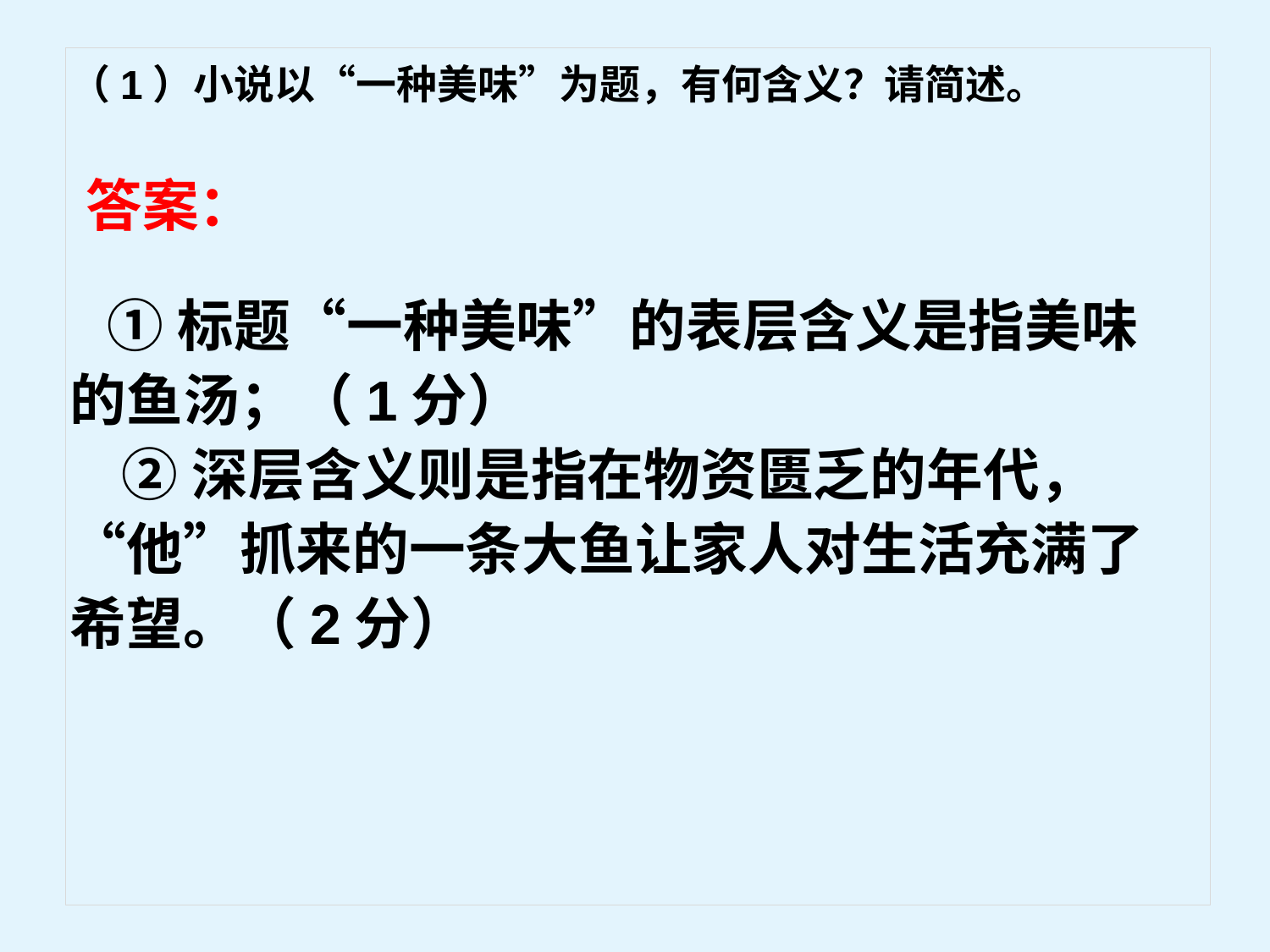

（1）小说以“一种美味”为题，有何含义？请简述。
答案：
    ①标题“一种美味”的表层含义是指美味的鱼汤；（1分）
    ②深层含义则是指在物资匮乏的年代，“他”抓来的一条大鱼让家人对生活充满了希望。（2分）